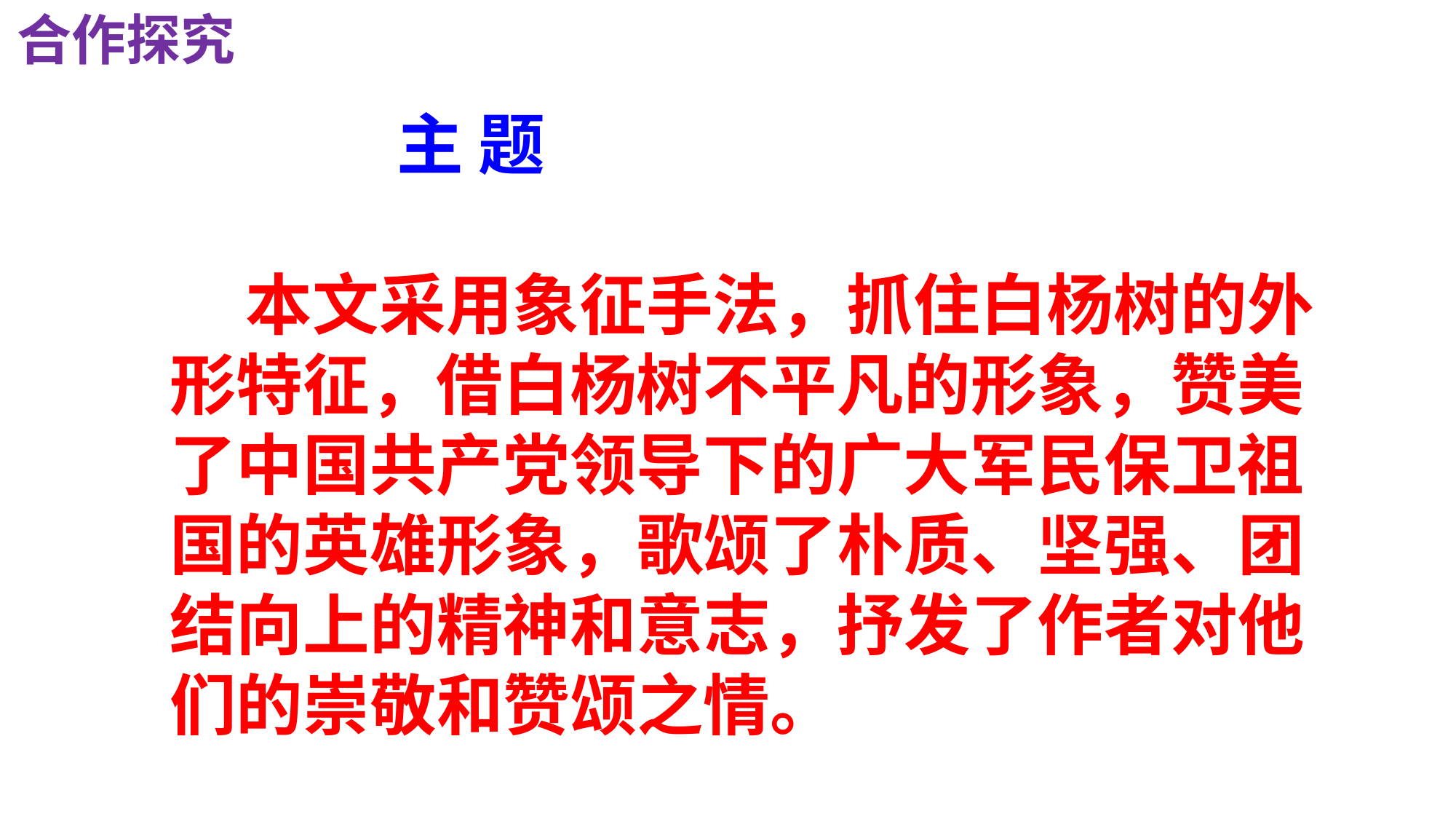

合作探究
              主 题

    本文采用象征手法，抓住白杨树的外形特征，借白杨树不平凡的形象，赞美了中国共产党领导下的广大军民保卫祖国的英雄形象，歌颂了朴质、坚强、团结向上的精神和意志，抒发了作者对他们的崇敬和赞颂之情。